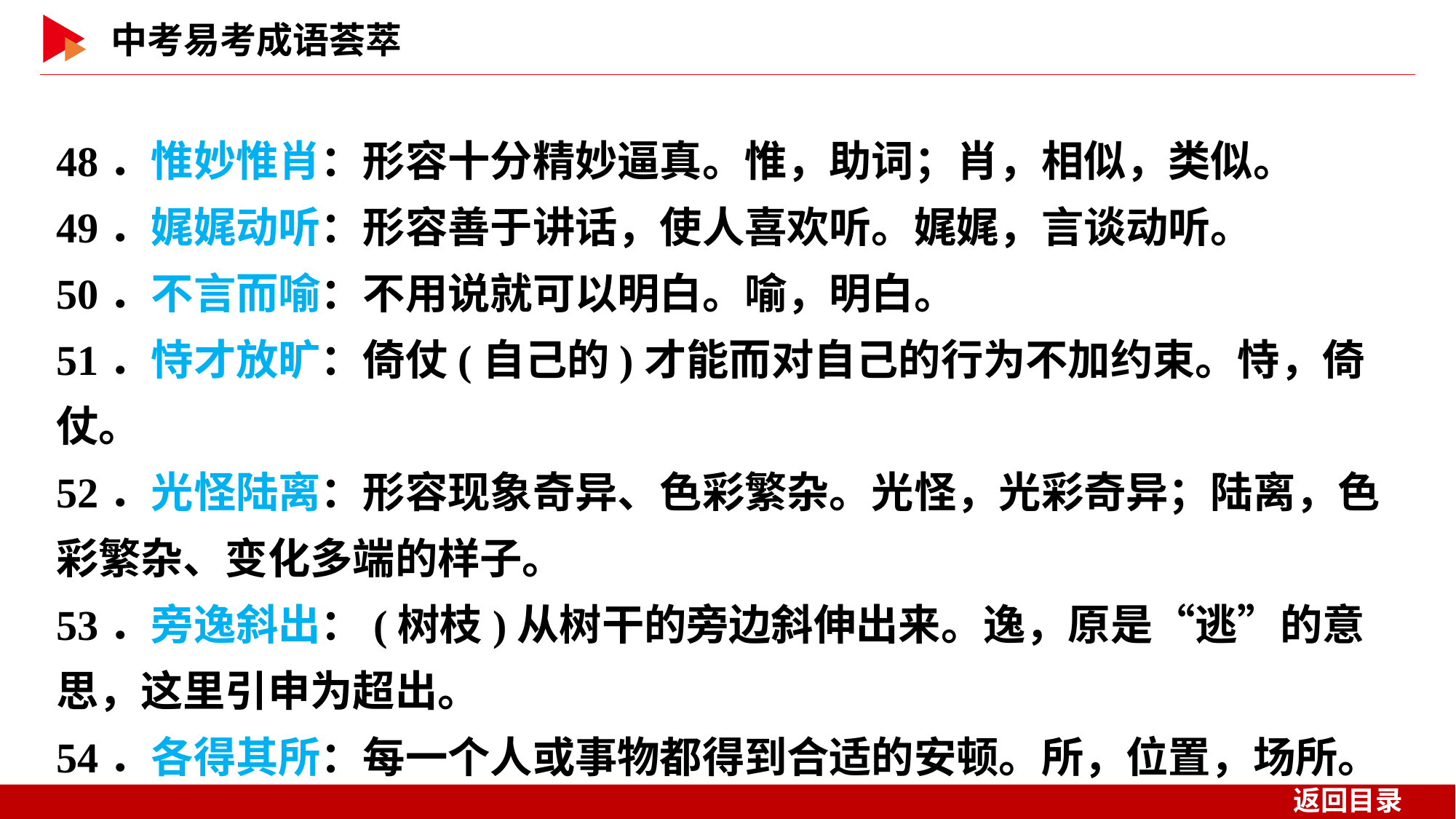

48．惟妙惟肖：形容十分精妙逼真。惟，助词；肖，相似，类似。
49．娓娓动听：形容善于讲话，使人喜欢听。娓娓，言谈动听。
50．不言而喻：不用说就可以明白。喻，明白。
51．恃才放旷：倚仗(自己的)才能而对自己的行为不加约束。恃，倚仗。
52．光怪陆离：形容现象奇异、色彩繁杂。光怪，光彩奇异；陆离，色彩繁杂、变化多端的样子。
53．旁逸斜出：(树枝)从树干的旁边斜伸出来。逸，原是“逃”的意思，这里引申为超出。
54．各得其所：每一个人或事物都得到合适的安顿。所，位置，场所。